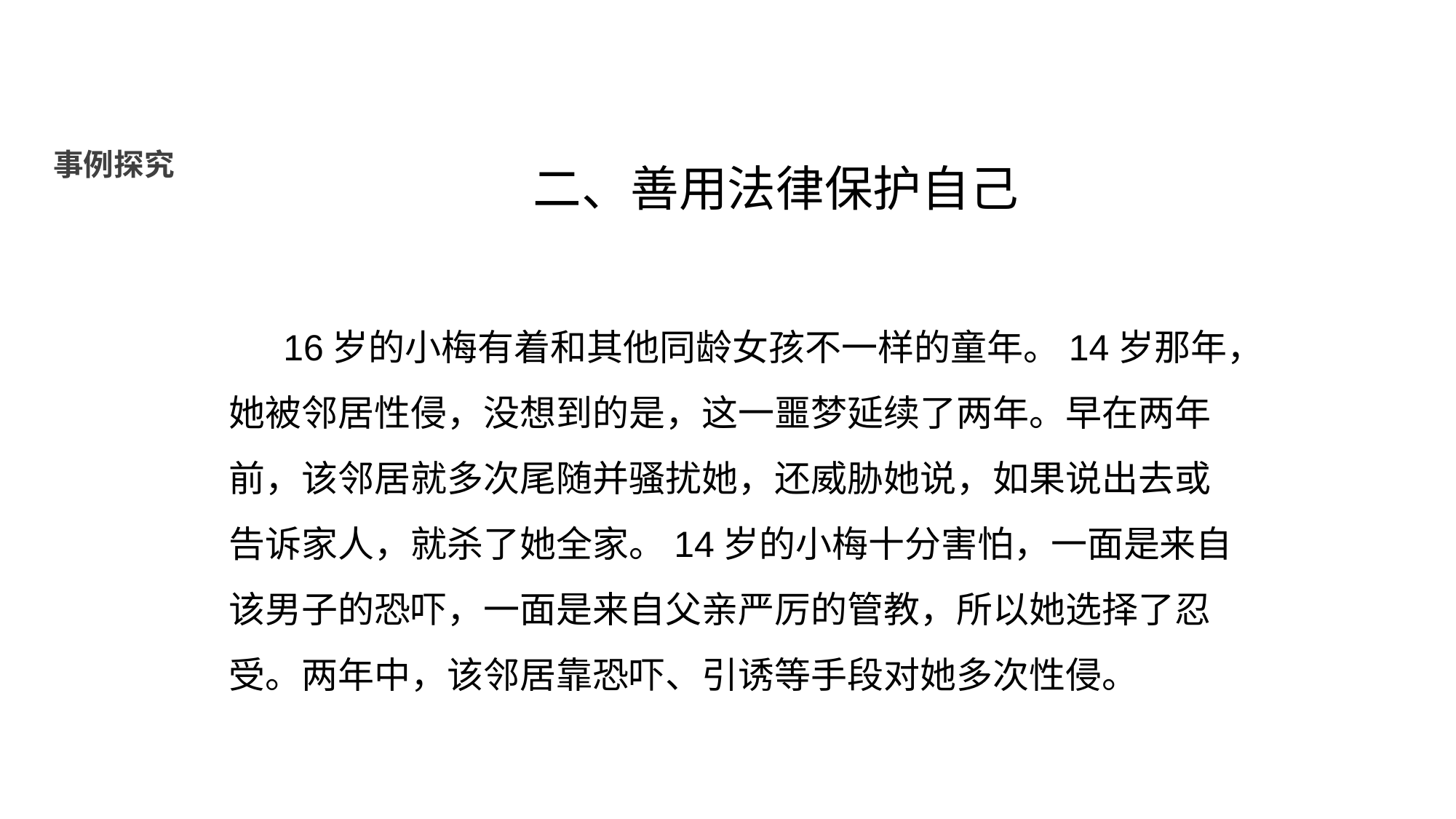

事例探究
二、善用法律保护自己
16岁的小梅有着和其他同龄女孩不一样的童年。14岁那年，她被邻居性侵，没想到的是，这一噩梦延续了两年。早在两年前，该邻居就多次尾随并骚扰她，还威胁她说，如果说出去或告诉家人，就杀了她全家。14岁的小梅十分害怕，一面是来自该男子的恐吓，一面是来自父亲严厉的管教，所以她选择了忍受。两年中，该邻居靠恐吓、引诱等手段对她多次性侵。